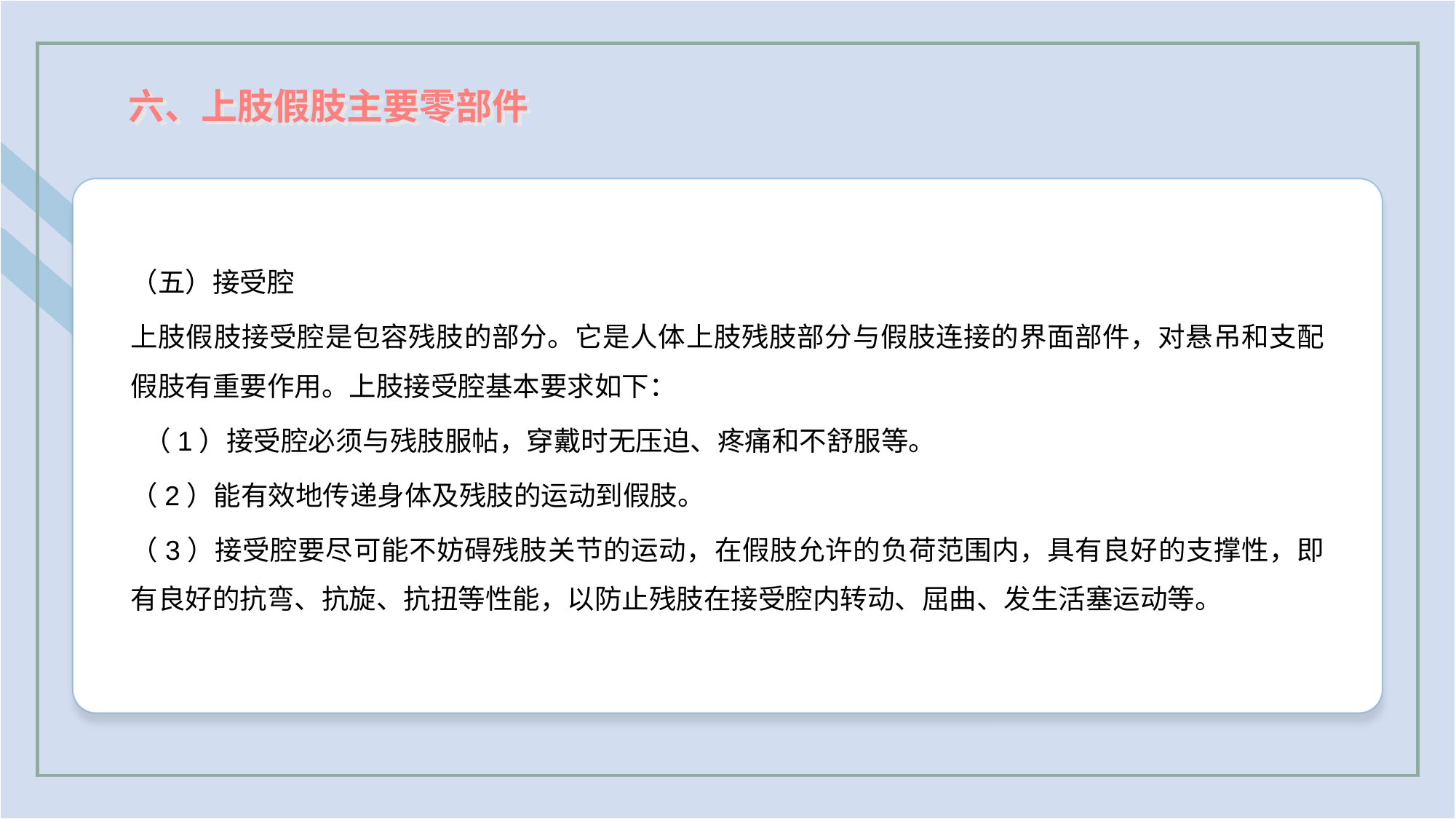

六、上肢假肢主要零部件

（五）接受腔
上肢假肢接受腔是包容残肢的部分。它是人体上肢残肢部分与假肢连接的界面部件，对悬吊和支配假肢有重要作用。上肢接受腔基本要求如下：
 （1）接受腔必须与残肢服帖，穿戴时无压迫、疼痛和不舒服等。
（2）能有效地传递身体及残肢的运动到假肢。
（3）接受腔要尽可能不妨碍残肢关节的运动，在假肢允许的负荷范围内，具有良好的支撑性，即有良好的抗弯、抗旋、抗扭等性能，以防止残肢在接受腔内转动、屈曲、发生活塞运动等。